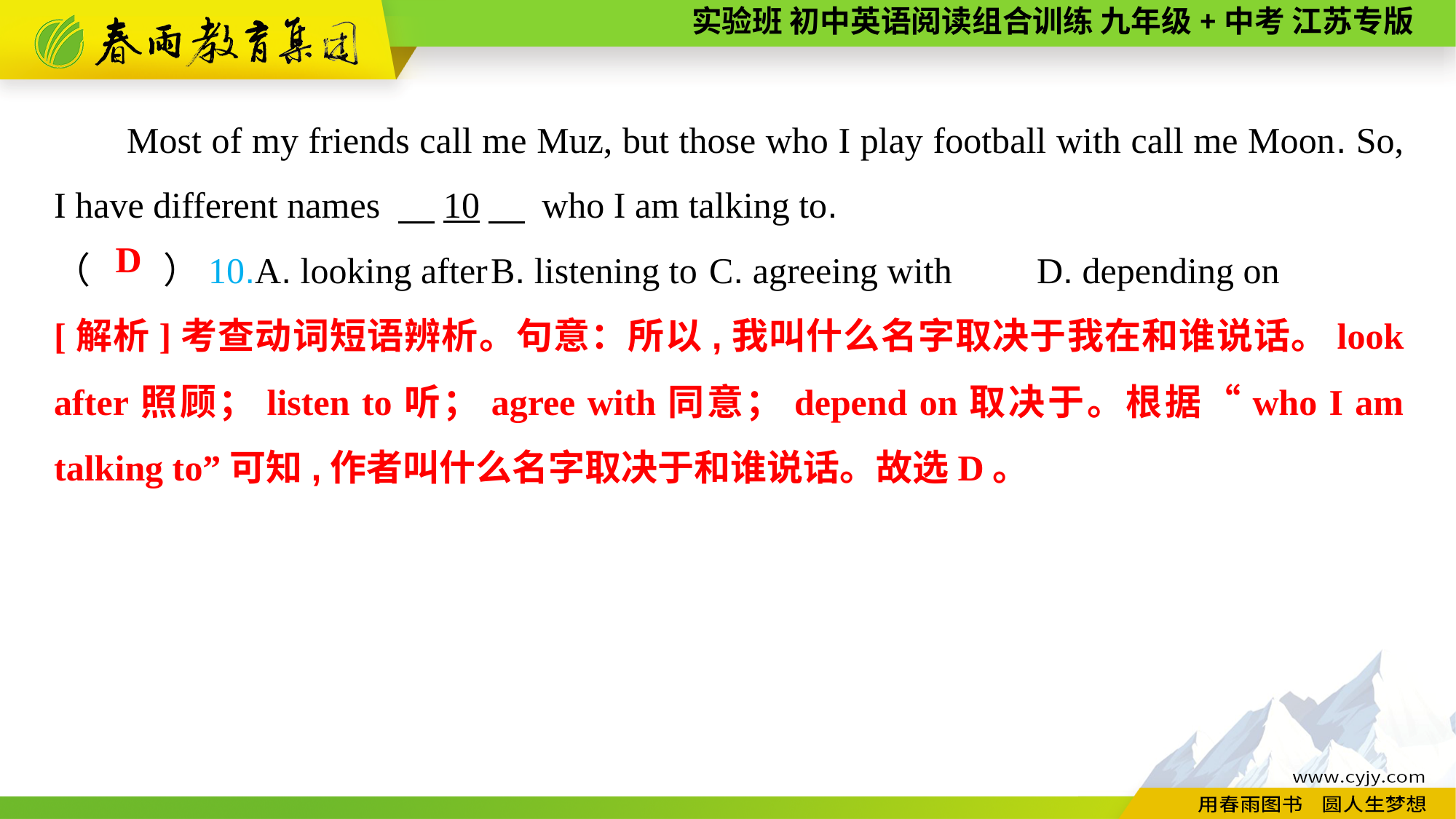

Most of my friends call me Muz, but those who I play football with call me Moon. So, I have different names 　10　 who I am talking to.
（　　）10.A. looking after	B. listening to	C. agreeing with	D. depending on
D
[解析]考查动词短语辨析。句意：所以,我叫什么名字取决于我在和谁说话。look after照顾；listen to听；agree with同意；depend on取决于。根据“who I am talking to”可知,作者叫什么名字取决于和谁说话。故选D。